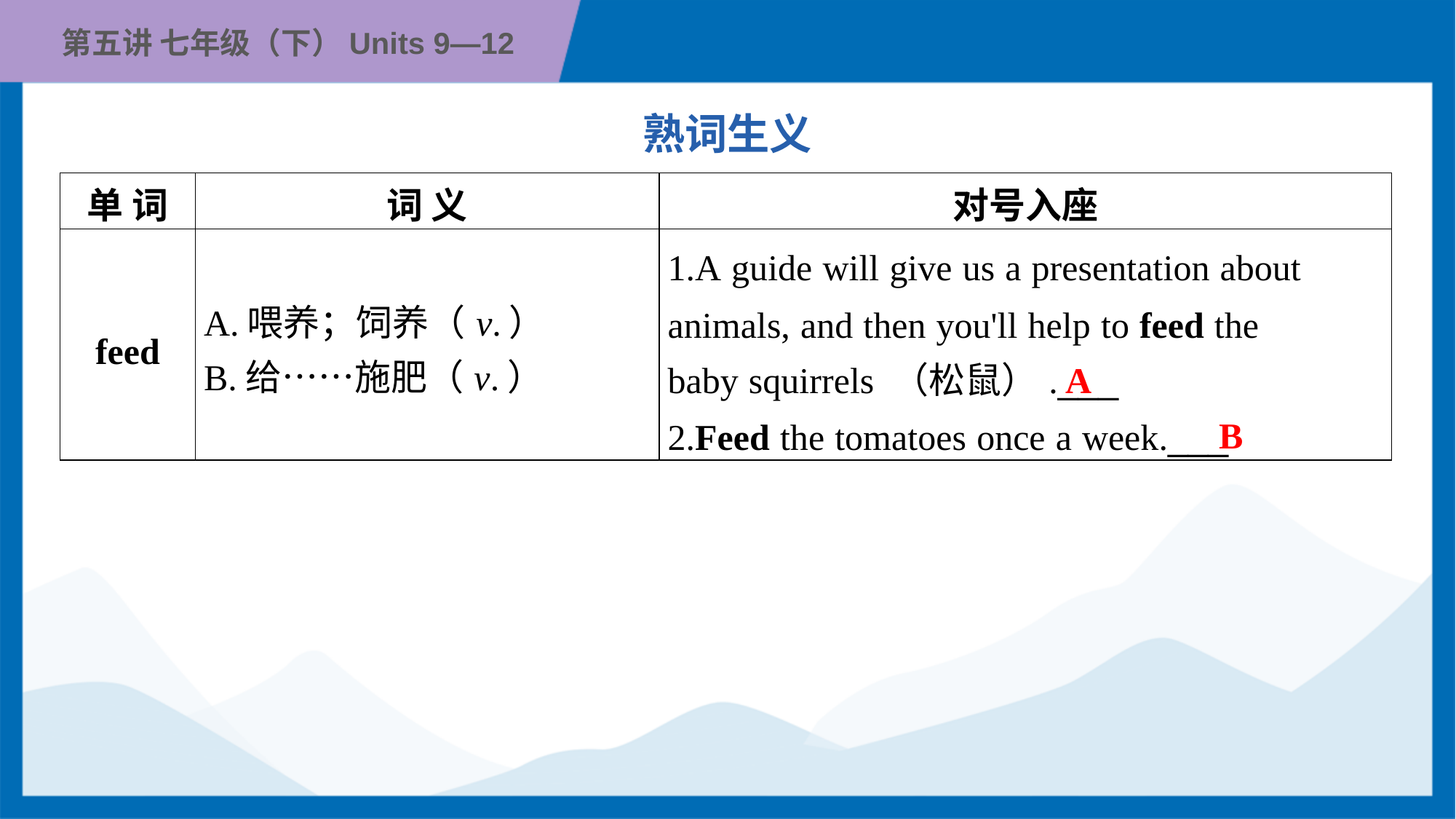

熟词生义
| 单 词 | 词 义 | 对号入座 |
| --- | --- | --- |
| feed | A.喂养；饲养（v.） B.给……施肥（v.） | 1.A guide will give us a presentation about animals, and then you'll help to feed the baby squirrels （松鼠）.\_\_\_ 2.Feed the tomatoes once a week.\_\_\_ |
A
B